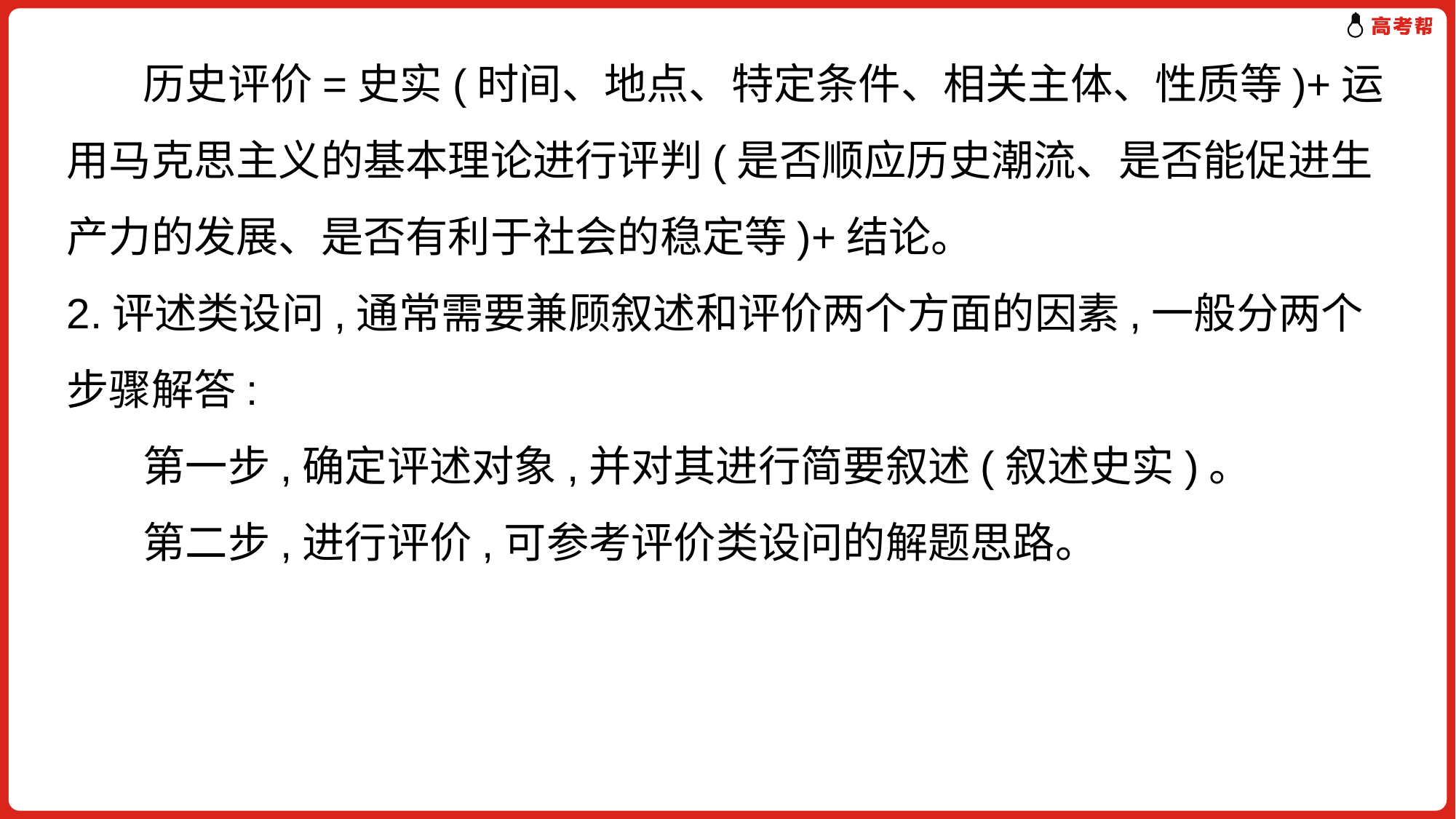

历史评价=史实(时间、地点、特定条件、相关主体、性质等)+运用马克思主义的基本理论进行评判(是否顺应历史潮流、是否能促进生产力的发展、是否有利于社会的稳定等)+结论。
2.评述类设问,通常需要兼顾叙述和评价两个方面的因素,一般分两个步骤解答:
       第一步,确定评述对象,并对其进行简要叙述(叙述史实)。
       第二步,进行评价,可参考评价类设问的解题思路。